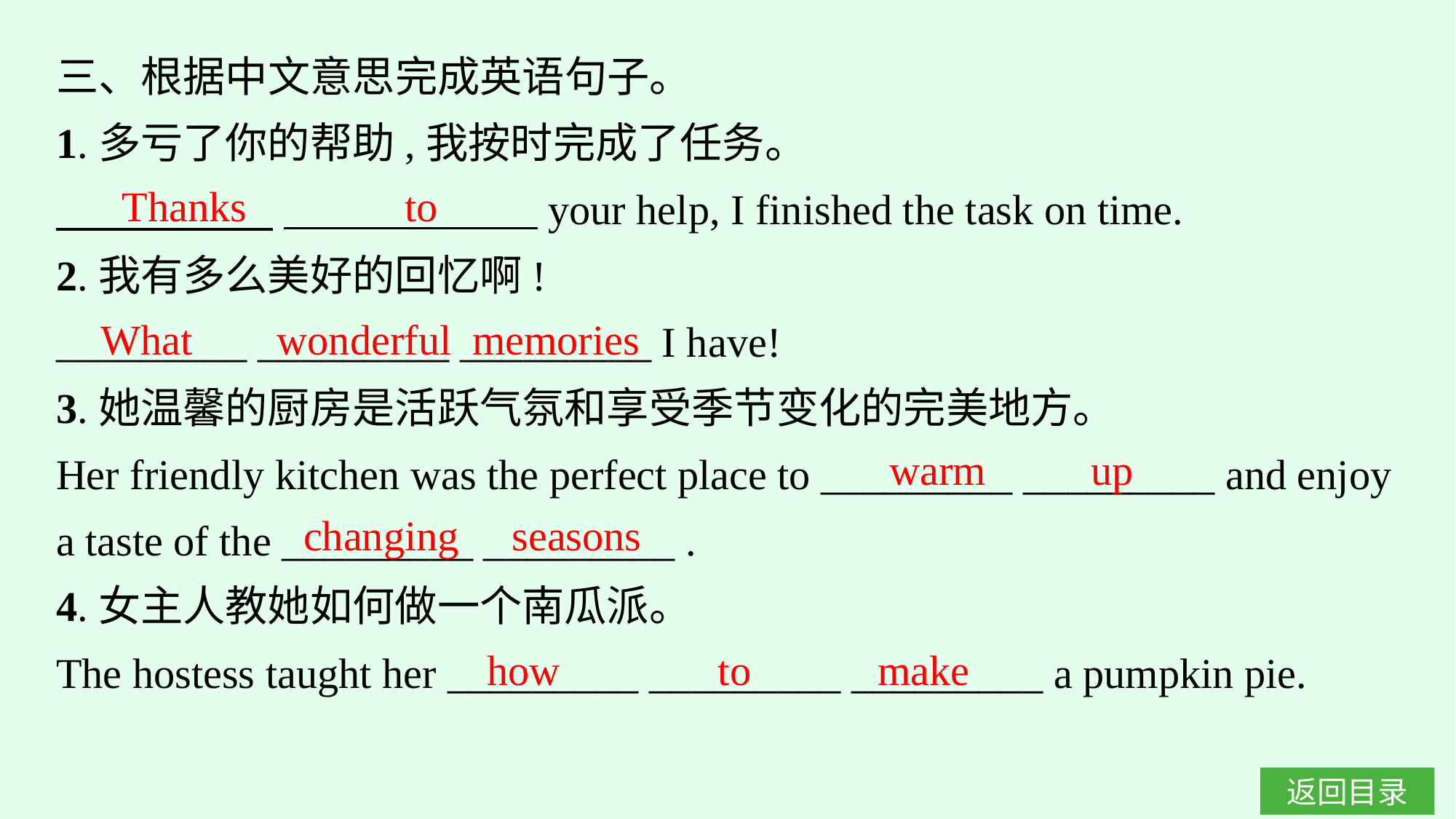

三、根据中文意思完成英语句子。
1.多亏了你的帮助,我按时完成了任务。
　　　     　 　　　　　　your help, I finished the task on time.
2.我有多么美好的回忆啊!
_________ _________ _________ I have!
3.她温馨的厨房是活跃气氛和享受季节变化的完美地方。
Her friendly kitchen was the perfect place to _________ _________ and enjoy a taste of the _________ _________ .
4.女主人教她如何做一个南瓜派。
The hostess taught her _________ _________ _________ a pumpkin pie.
Thanks               to
What        wonderful  memories
warm          up
changing     seasons
how               to            make